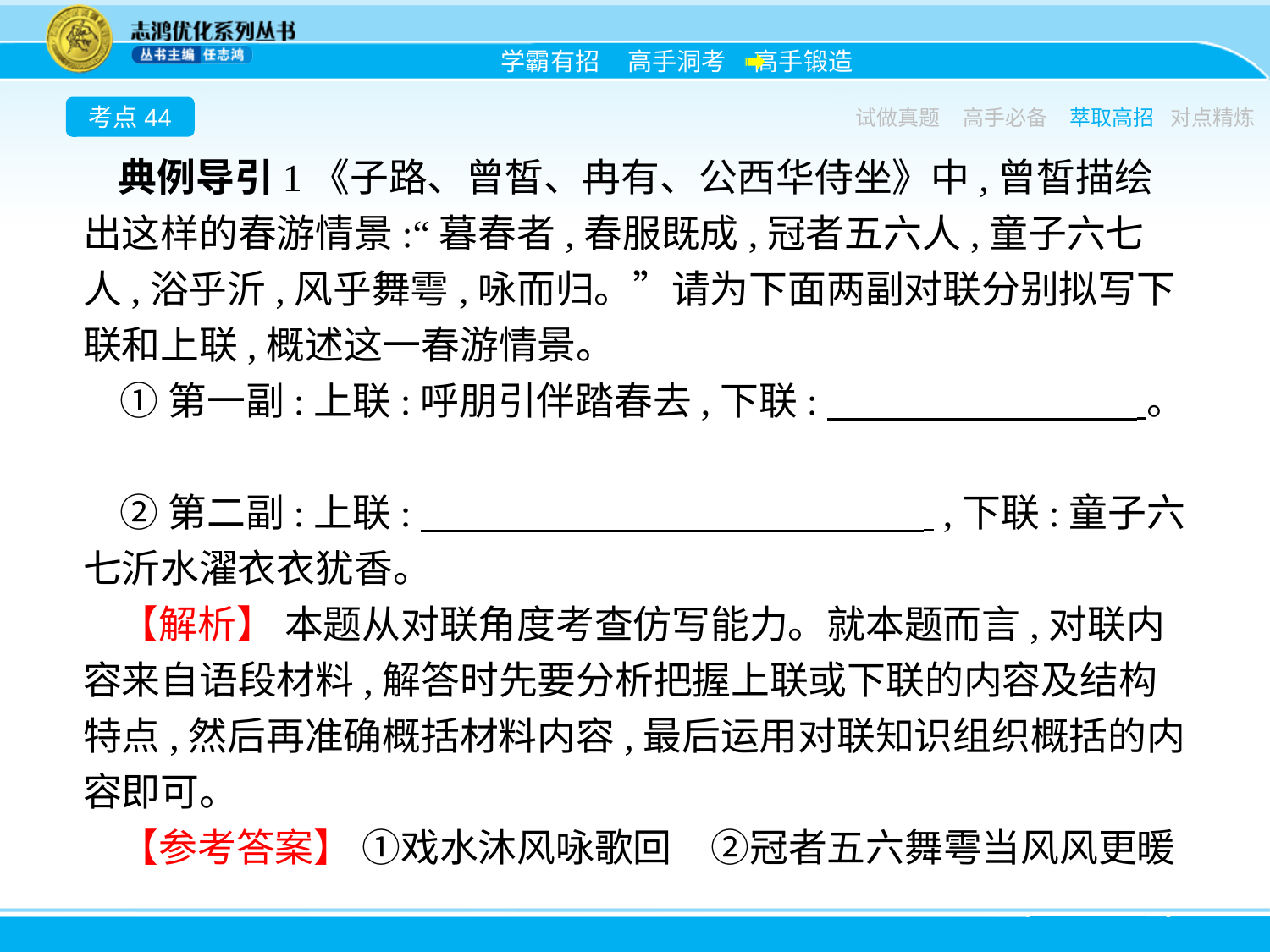

考点44
试做真题
高手必备
萃取高招
对点精炼
典例导引1《子路、曾皙、冉有、公西华侍坐》中,曾皙描绘出这样的春游情景:“暮春者,春服既成,冠者五六人,童子六七人,浴乎沂,风乎舞雩,咏而归。”请为下面两副对联分别拟写下联和上联,概述这一春游情景。
①第一副:上联:呼朋引伴踏春去,下联:　　　　　　　　 。
②第二副:上联:　　　　　　　　　　　　　 ,下联:童子六七沂水濯衣衣犹香。
【解析】 本题从对联角度考查仿写能力。就本题而言,对联内容来自语段材料,解答时先要分析把握上联或下联的内容及结构特点,然后再准确概括材料内容,最后运用对联知识组织概括的内容即可。
【参考答案】 ①戏水沐风咏歌回　②冠者五六舞雩当风风更暖